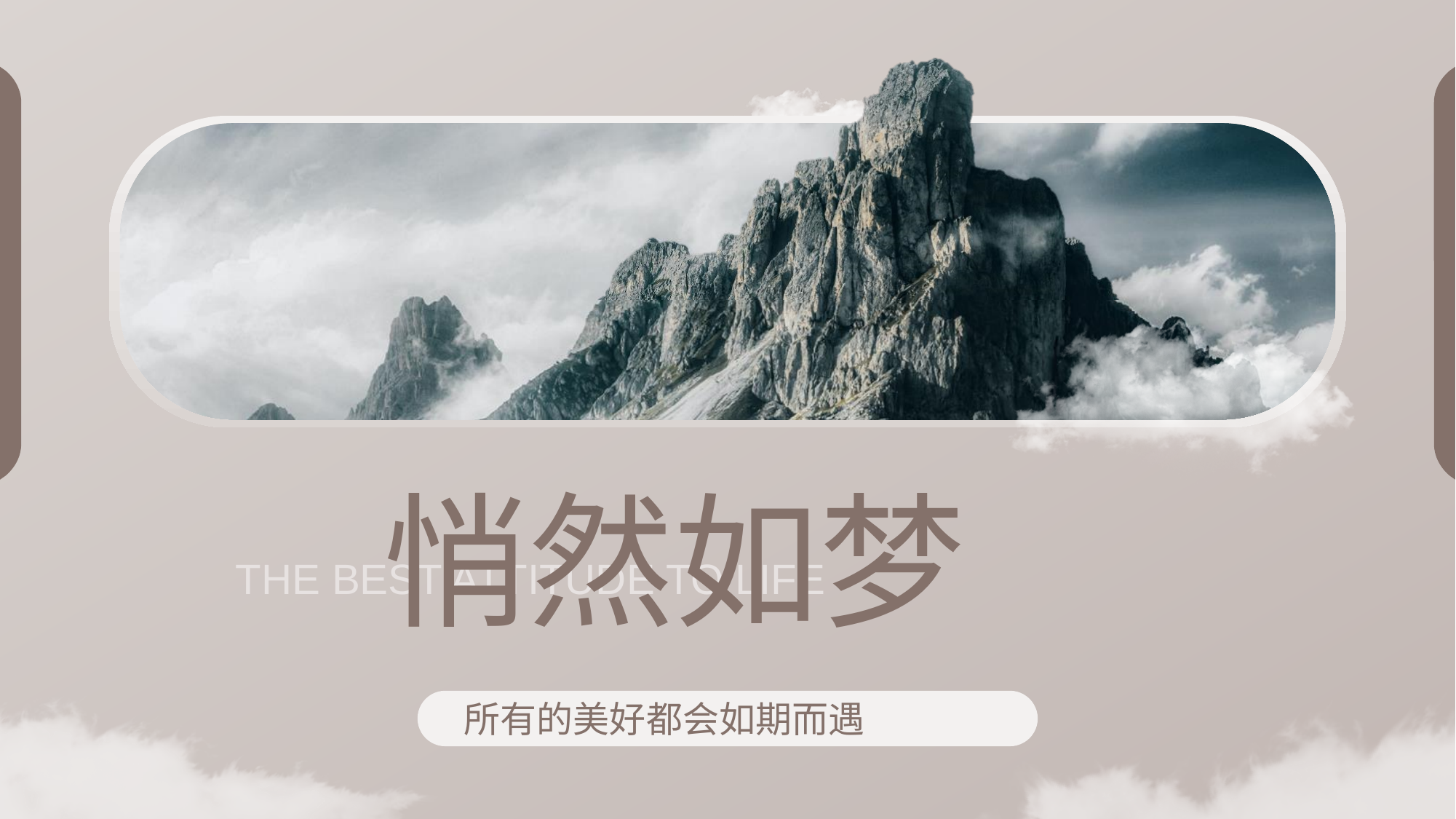

悄然如梦
THE BEST ATTITUDE TO LIFE

所有的美好都会如期而遇